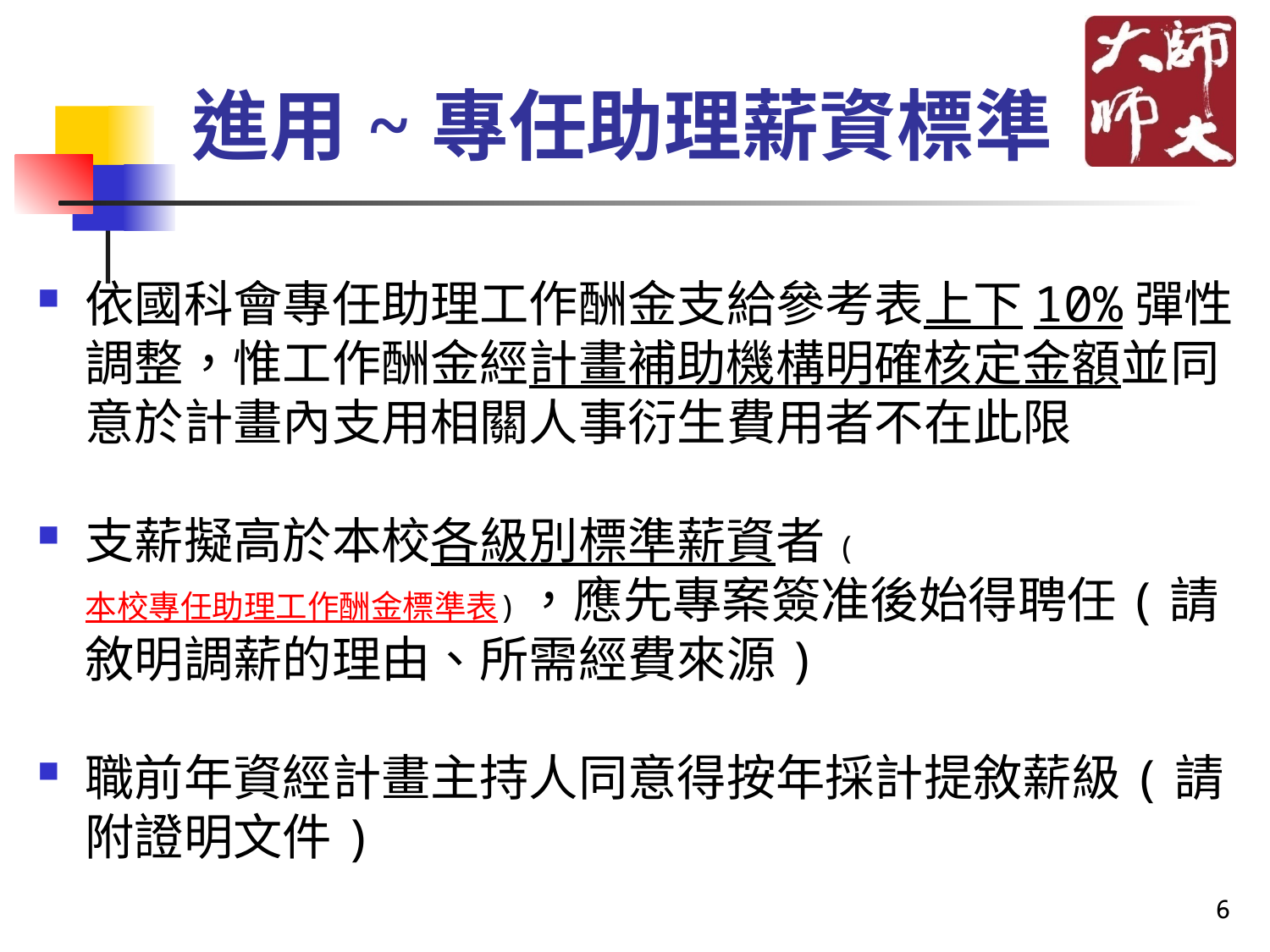

# 進用~專任助理薪資標準
依國科會專任助理工作酬金支給參考表上下10%彈性調整，惟工作酬金經計畫補助機構明確核定金額並同意於計畫內支用相關人事衍生費用者不在此限

支薪擬高於本校各級別標準薪資者(本校專任助理工作酬金標準表)，應先專案簽准後始得聘任(請敘明調薪的理由、所需經費來源)

職前年資經計畫主持人同意得按年採計提敘薪級(請附證明文件)
6